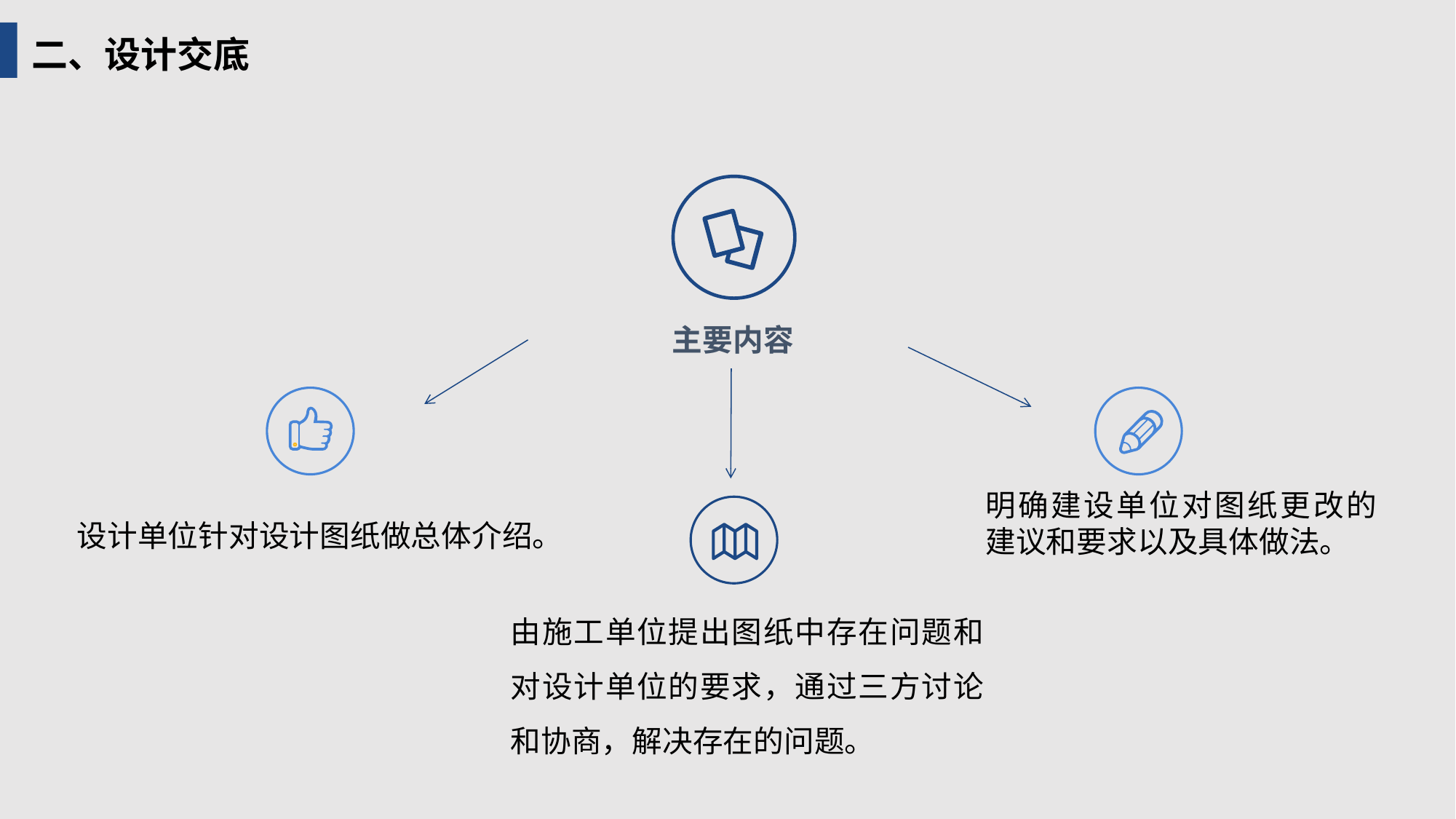

二、设计交底

主要内容

明确建设单位对图纸更改的建议和要求以及具体做法。

设计单位针对设计图纸做总体介绍。

由施工单位提出图纸中存在问题和对设计单位的要求，通过三方讨论和协商，解决存在的问题。